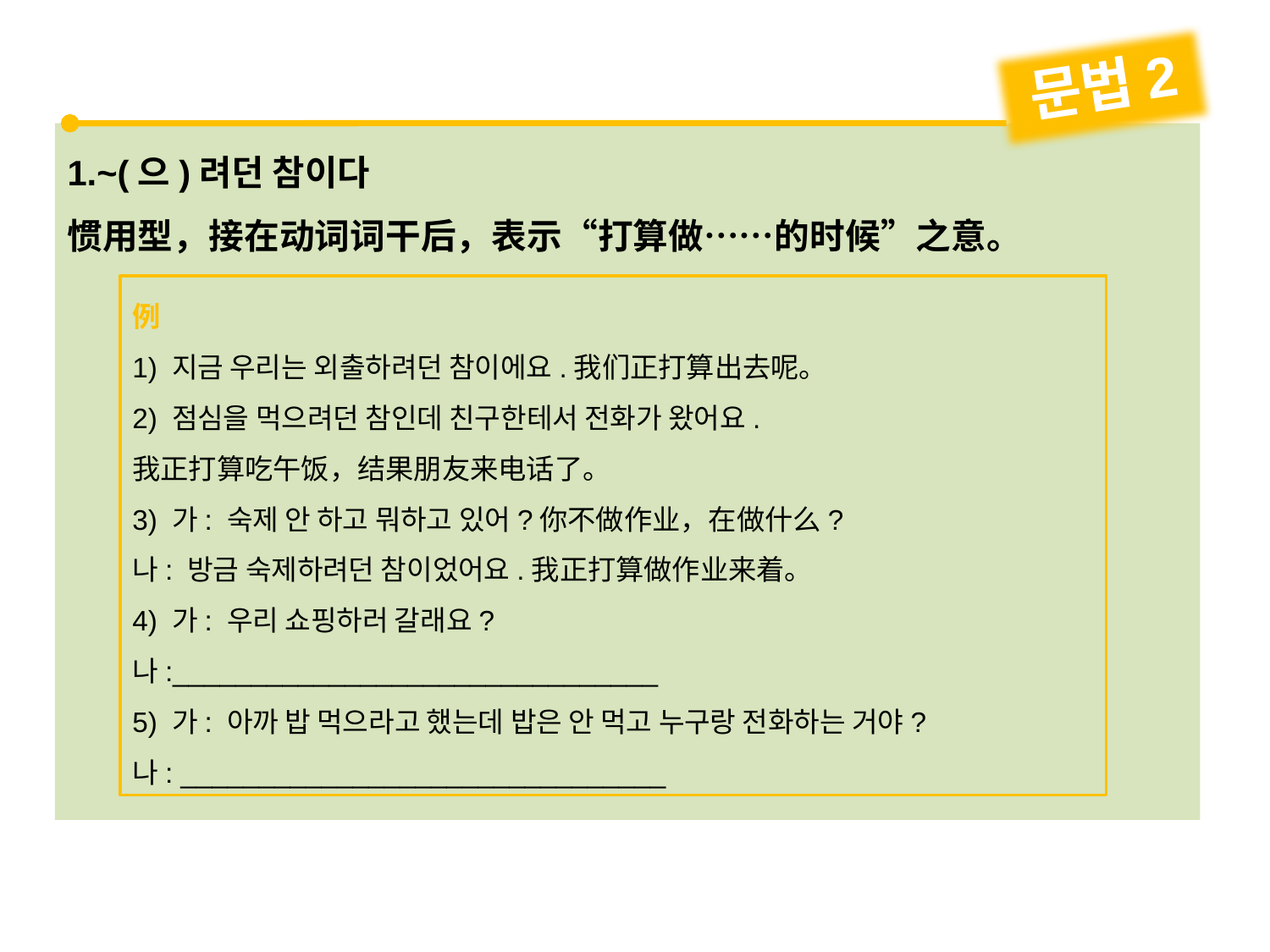

문법2
1.~(으)려던 참이다
惯用型，接在动词词干后，表示“打算做……的时候”之意。

例
1) 지금 우리는 외출하려던 참이에요.我们正打算出去呢。
2) 점심을 먹으려던 참인데 친구한테서 전화가 왔어요.
我正打算吃午饭，结果朋友来电话了。
3) 가: 숙제 안 하고 뭐하고 있어?你不做作业，在做什么?
나: 방금 숙제하려던 참이었어요.我正打算做作业来着。
4) 가: 우리 쇼핑하러 갈래요?
나:_______________________________
5) 가: 아까 밥 먹으라고 했는데 밥은 안 먹고 누구랑 전화하는 거야?
나: _______________________________